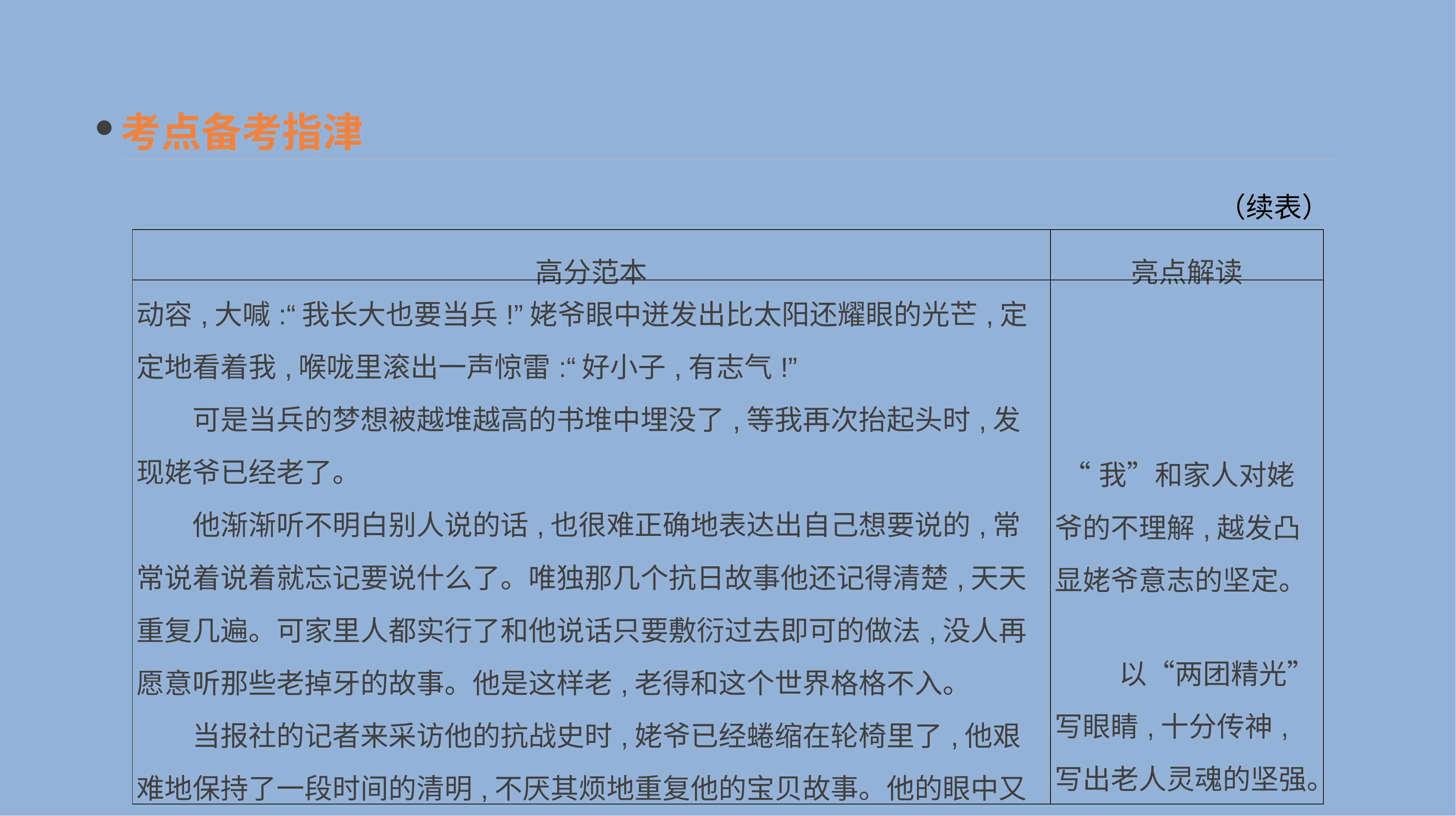

考点备考指津

（续表）
| 高分范本 | 亮点解读 |
| --- | --- |
| 动容,大喊:“我长大也要当兵!”姥爷眼中迸发出比太阳还耀眼的光芒,定定地看着我,喉咙里滚出一声惊雷:“好小子,有志气!” 　　可是当兵的梦想被越堆越高的书堆中埋没了,等我再次抬起头时,发现姥爷已经老了。 　　他渐渐听不明白别人说的话,也很难正确地表达出自己想要说的,常常说着说着就忘记要说什么了。唯独那几个抗日故事他还记得清楚,天天重复几遍。可家里人都实行了和他说话只要敷衍过去即可的做法,没人再愿意听那些老掉牙的故事。他是这样老,老得和这个世界格格不入。 　　当报社的记者来采访他的抗战史时,姥爷已经蜷缩在轮椅里了,他艰难地保持了一段时间的清明,不厌其烦地重复他的宝贝故事。他的眼中又迸发出了两团精光,却在挣扎着站起来而不能时很快地熄灭了。 　　生命和岁月交给他的能力,最终又被一点点收了回去。 | “我”和家人对姥爷的不理解,越发凸显姥爷意志的坚定。 　　以“两团精光”写眼睛,十分传神,写出老人灵魂的坚强。 |